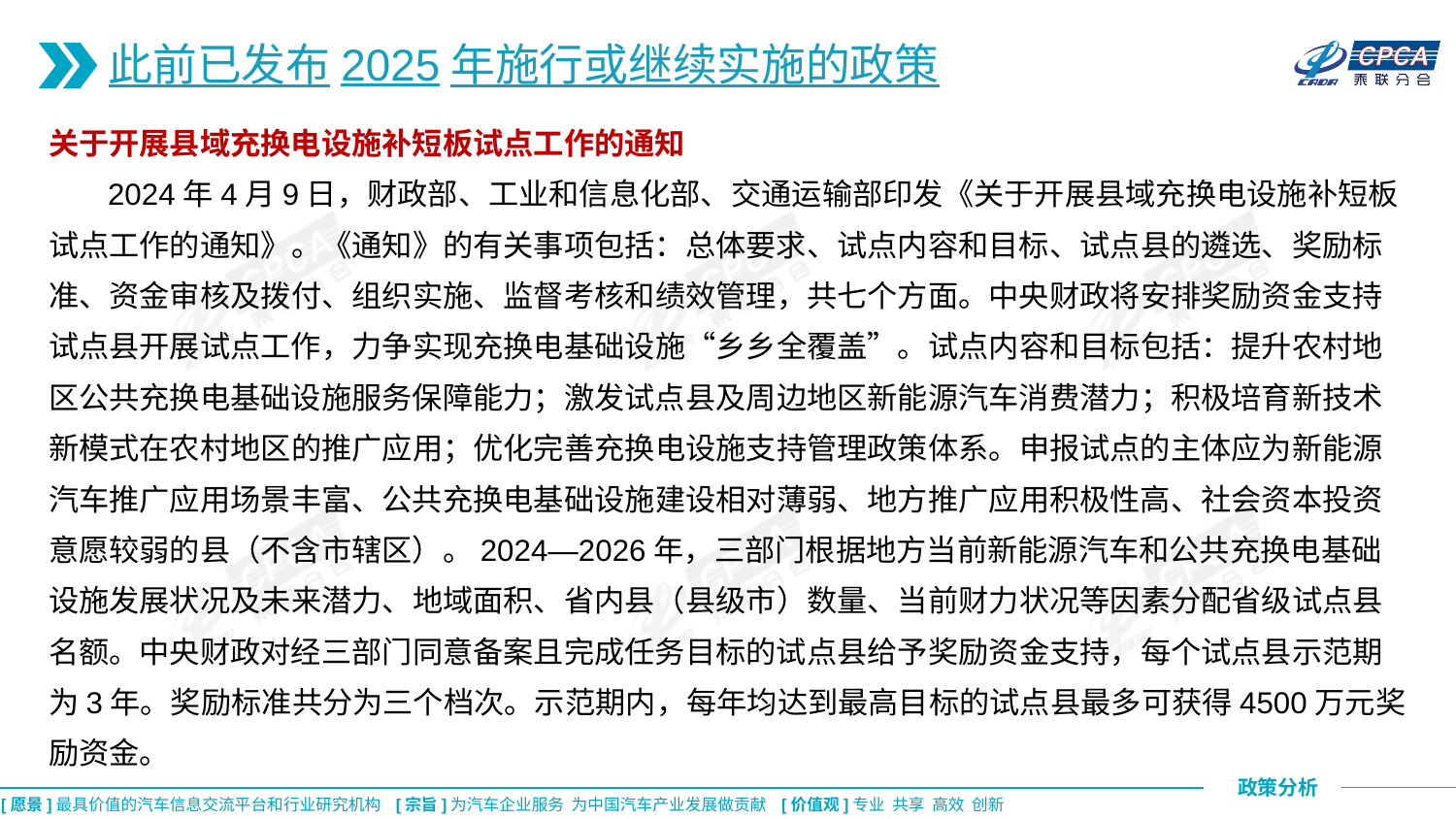

此前已发布2025年施行或继续实施的政策
关于开展县域充换电设施补短板试点工作的通知
       2024年4月9日，财政部、工业和信息化部、交通运输部印发《关于开展县域充换电设施补短板试点工作的通知》。《通知》的有关事项包括：总体要求、试点内容和目标、试点县的遴选、奖励标准、资金审核及拨付、组织实施、监督考核和绩效管理，共七个方面。中央财政将安排奖励资金支持试点县开展试点工作，力争实现充换电基础设施“乡乡全覆盖”。试点内容和目标包括：提升农村地区公共充换电基础设施服务保障能力；激发试点县及周边地区新能源汽车消费潜力；积极培育新技术新模式在农村地区的推广应用；优化完善充换电设施支持管理政策体系。申报试点的主体应为新能源汽车推广应用场景丰富、公共充换电基础设施建设相对薄弱、地方推广应用积极性高、社会资本投资意愿较弱的县（不含市辖区）。2024—2026年，三部门根据地方当前新能源汽车和公共充换电基础设施发展状况及未来潜力、地域面积、省内县（县级市）数量、当前财力状况等因素分配省级试点县名额。中央财政对经三部门同意备案且完成任务目标的试点县给予奖励资金支持，每个试点县示范期为3年。奖励标准共分为三个档次。示范期内，每年均达到最高目标的试点县最多可获得4500万元奖励资金。